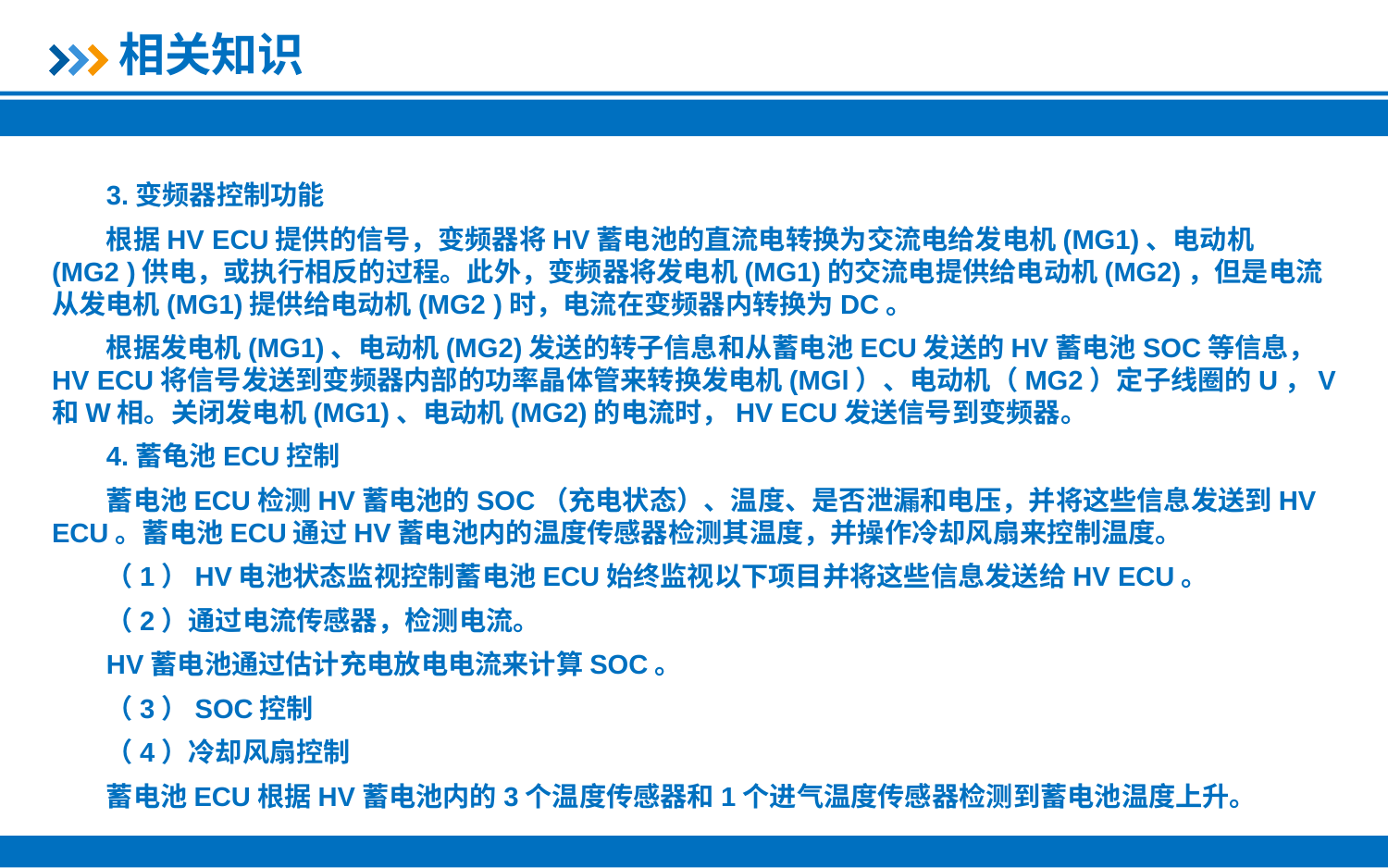

相关知识
3.变频器控制功能
根据HV ECU提供的信号，变频器将HV蓄电池的直流电转换为交流电给发电机(MG1)、电动机(MG2 )供电，或执行相反的过程。此外，变频器将发电机(MG1)的交流电提供给电动机(MG2)，但是电流从发电机(MG1)提供给电动机(MG2 )时，电流在变频器内转换为DC。
根据发电机(MG1)、电动机(MG2)发送的转子信息和从蓄电池ECU发送的HV蓄电池SOC等信息，HV ECU将信号发送到变频器内部的功率晶体管来转换发电机(MGl）、电动机（MG2）定子线圈的U，V和W相。关闭发电机(MG1)、电动机(MG2)的电流时，HV ECU发送信号到变频器。
4.蓄龟池ECU控制
蓄电池ECU检测HV蓄电池的SOC（充电状态）、温度、是否泄漏和电压，并将这些信息发送到HV ECU。蓄电池ECU通过HV蓄电池内的温度传感器检测其温度，并操作冷却风扇来控制温度。
（1）HV电池状态监视控制蓄电池ECU始终监视以下项目并将这些信息发送给HV ECU。
（2）通过电流传感器，检测电流。
HV蓄电池通过估计充电放电电流来计算SOC。
（3）SOC控制
（4）冷却风扇控制
蓄电池ECU根据HV蓄电池内的3个温度传感器和1个进气温度传感器检测到蓄电池温度上升。